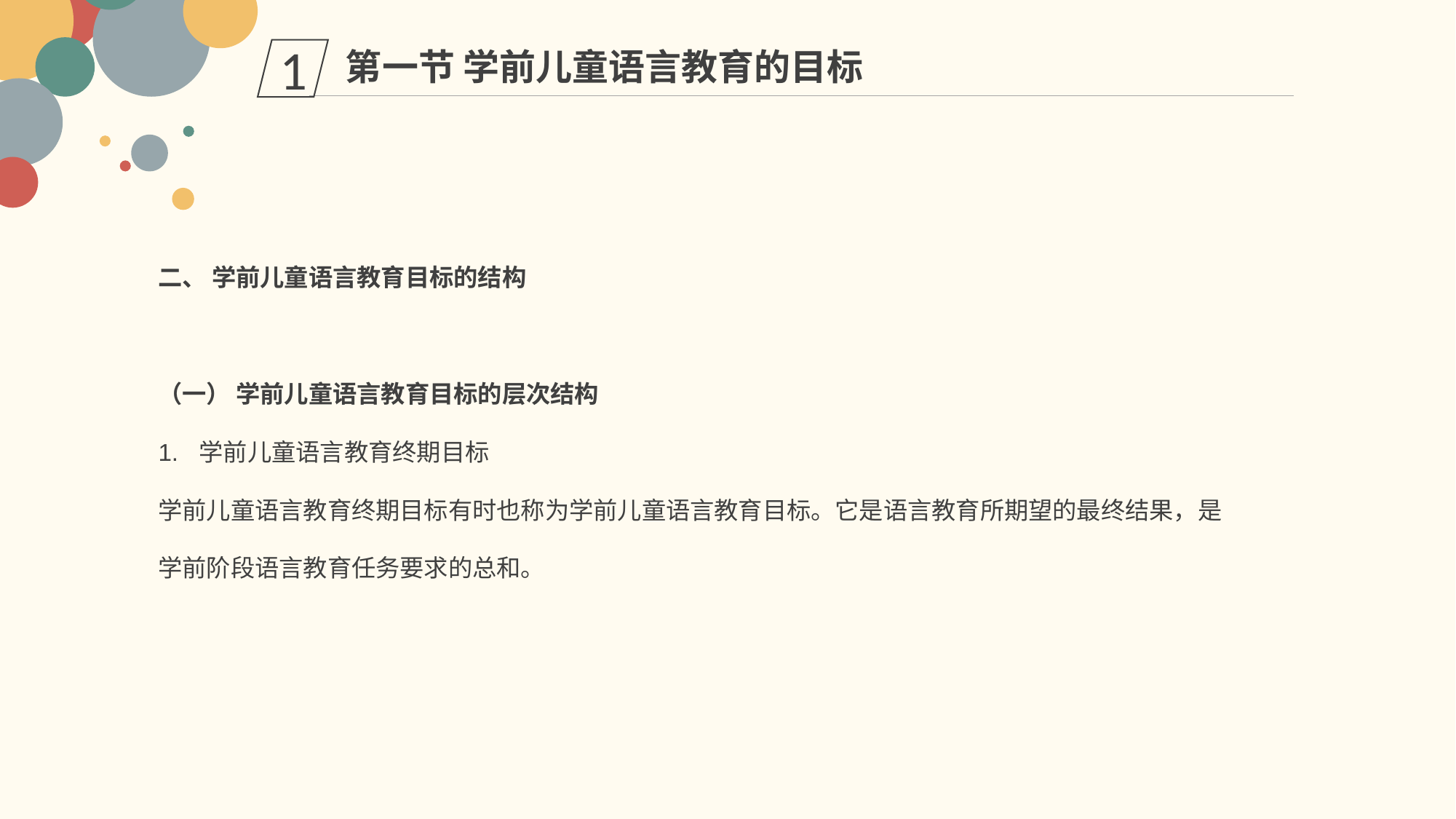

第一节 学前儿童语言教育的目标
1
二、 学前儿童语言教育目标的结构

（一） 学前儿童语言教育目标的层次结构
学前儿童语言教育终期目标
学前儿童语言教育终期目标有时也称为学前儿童语言教育目标。它是语言教育所期望的最终结果，是学前阶段语言教育任务要求的总和。